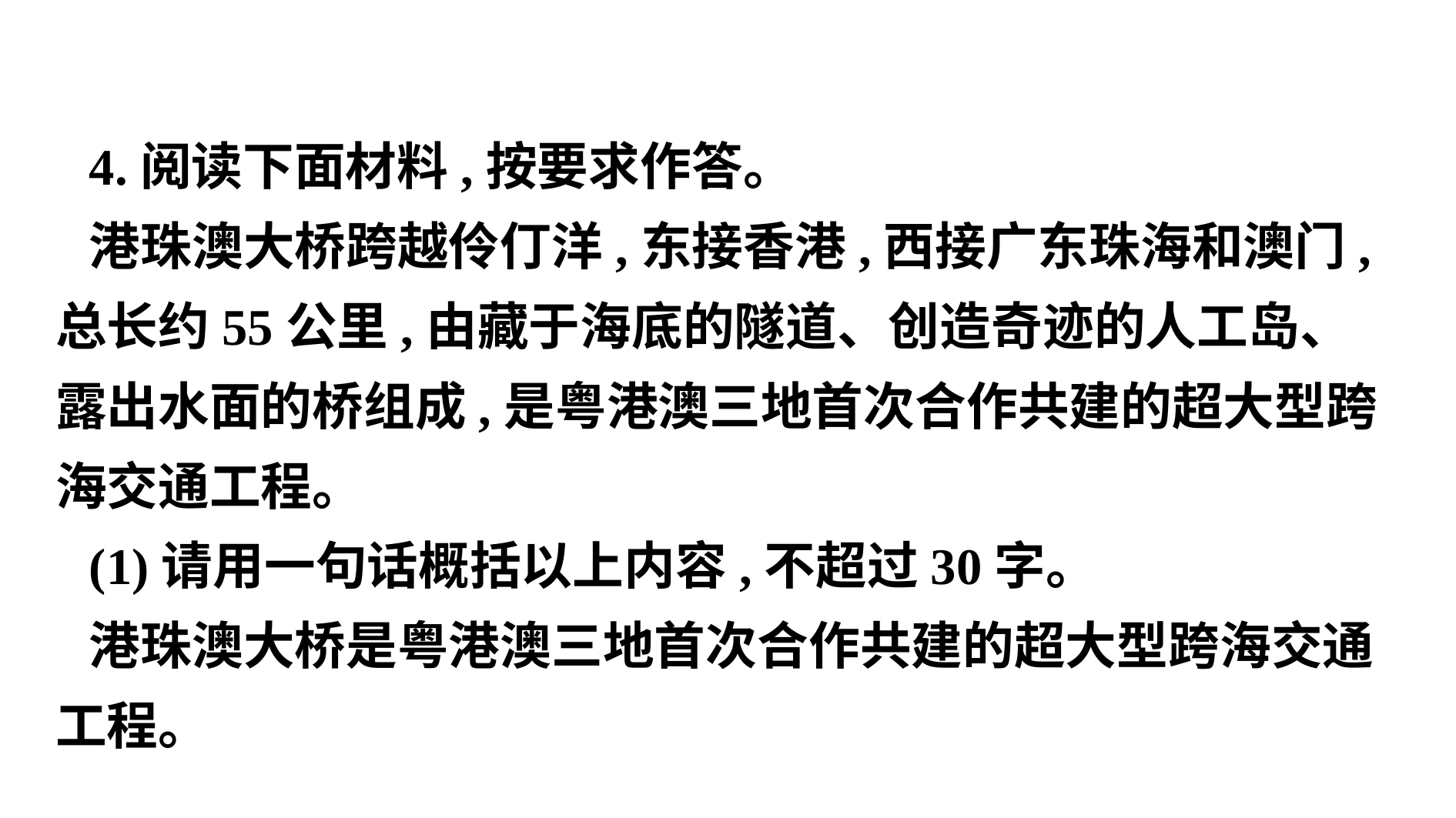

4.阅读下面材料,按要求作答。
港珠澳大桥跨越伶仃洋,东接香港,西接广东珠海和澳门,总长约55公里,由藏于海底的隧道、创造奇迹的人工岛、露出水面的桥组成,是粤港澳三地首次合作共建的超大型跨海交通工程。
(1)请用一句话概括以上内容,不超过30字。
港珠澳大桥是粤港澳三地首次合作共建的超大型跨海交通工程。